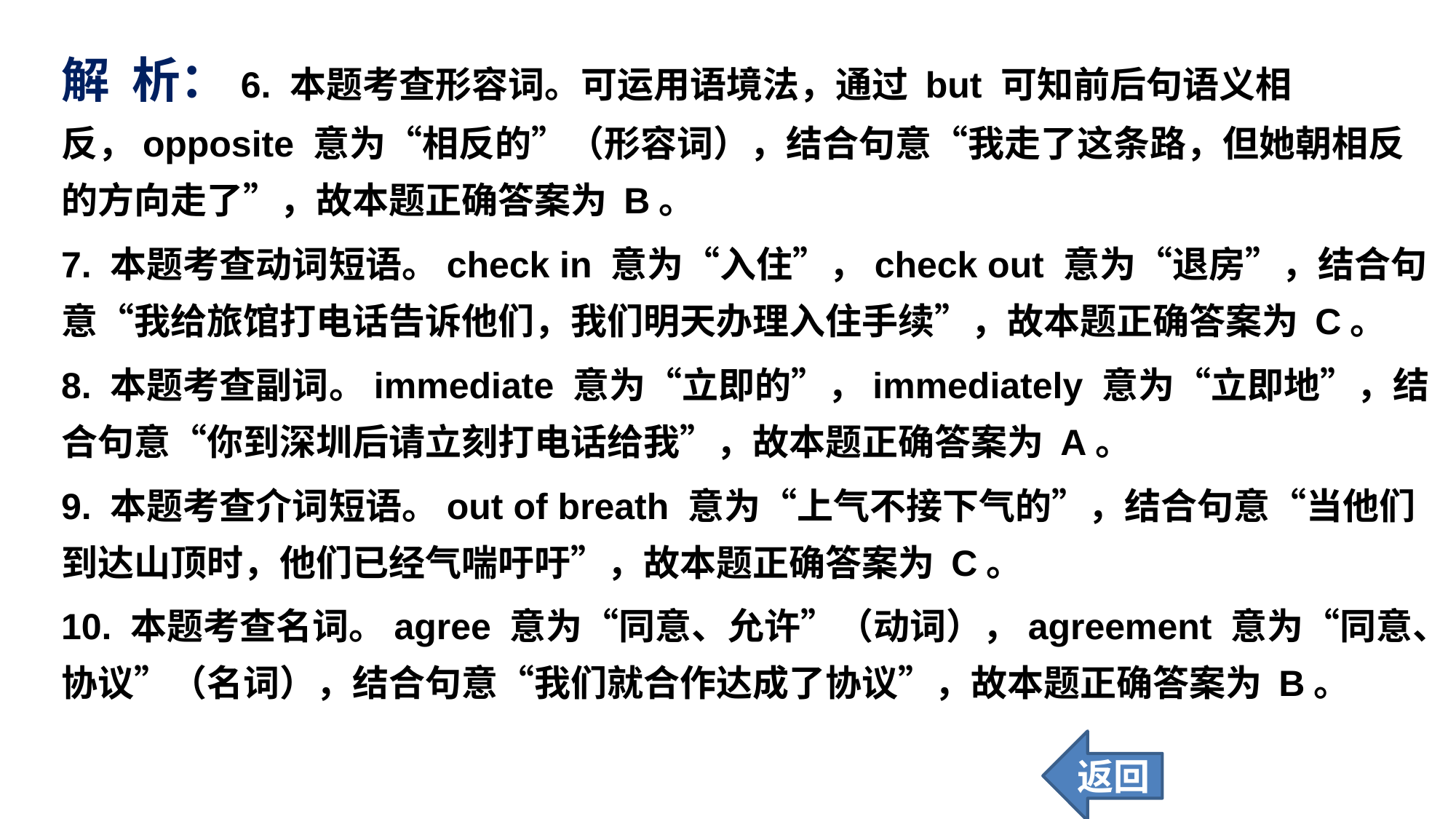

解  析：6. 本题考查形容词。可运用语境法，通过 but 可知前后句语义相反，opposite 意为“相反的”（形容词），结合句意“我走了这条路，但她朝相反的方向走了”，故本题正确答案为 B。
7. 本题考查动词短语。check in 意为“入住”，check out 意为“退房”，结合句意“我给旅馆打电话告诉他们，我们明天办理入住手续”，故本题正确答案为 C。
8. 本题考查副词。immediate 意为“立即的”，immediately 意为“立即地”，结合句意“你到深圳后请立刻打电话给我”，故本题正确答案为 A。
9. 本题考查介词短语。out of breath 意为“上气不接下气的”，结合句意“当他们到达山顶时，他们已经气喘吁吁”，故本题正确答案为 C。
10. 本题考查名词。agree 意为“同意、允许”（动词），agreement 意为“同意、协议”（名词），结合句意“我们就合作达成了协议”，故本题正确答案为 B。
返回
46